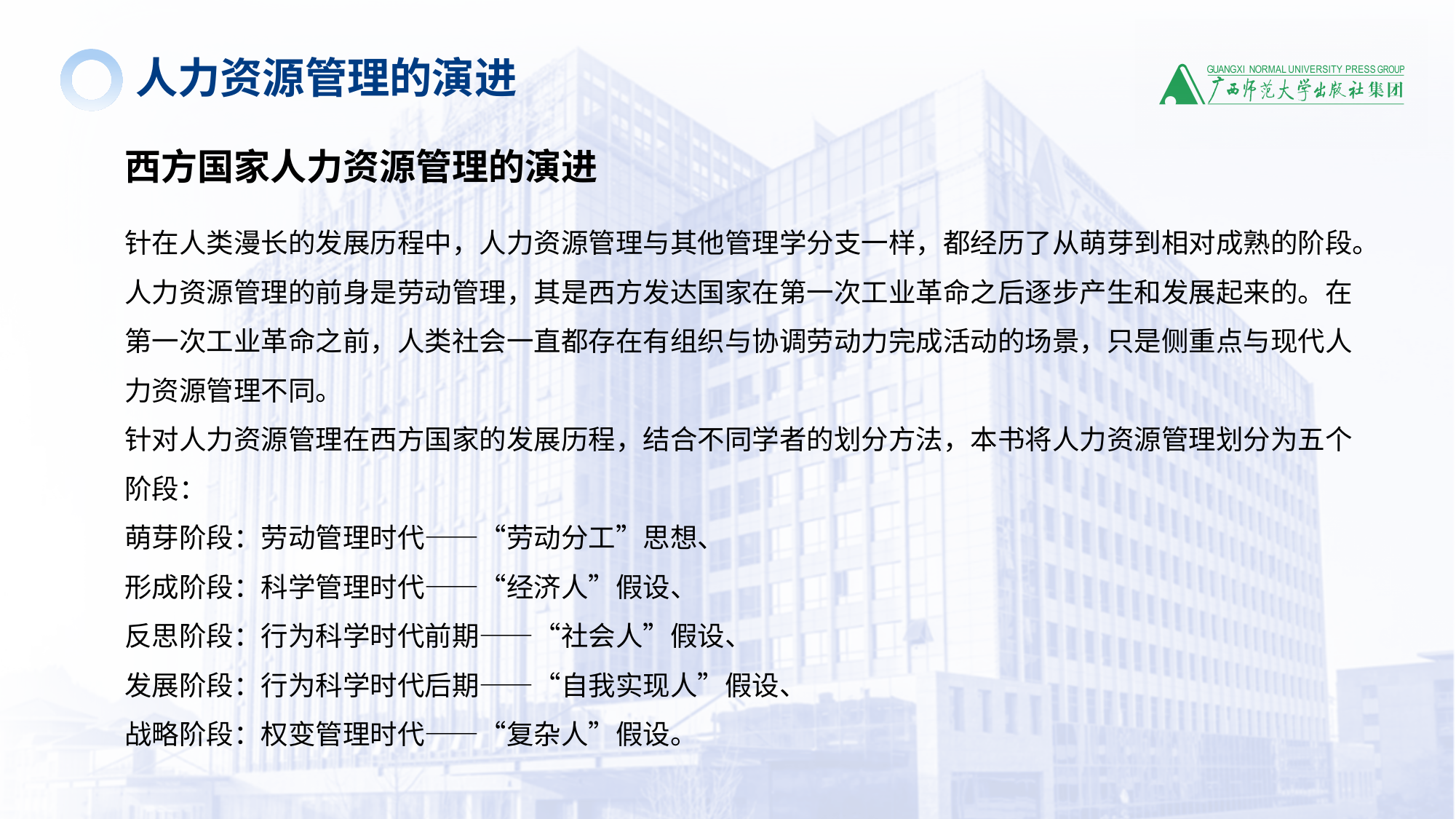

人力资源管理的演进

西方国家人力资源管理的演进
针在人类漫长的发展历程中，人力资源管理与其他管理学分支一样，都经历了从萌芽到相对成熟的阶段。人力资源管理的前身是劳动管理，其是西方发达国家在第一次工业革命之后逐步产生和发展起来的。在第一次工业革命之前，人类社会一直都存在有组织与协调劳动力完成活动的场景，只是侧重点与现代人力资源管理不同。
针对人力资源管理在西方国家的发展历程，结合不同学者的划分方法，本书将人力资源管理划分为五个阶段：
萌芽阶段：劳动管理时代——“劳动分工”思想、
形成阶段：科学管理时代——“经济人”假设、
反思阶段：行为科学时代前期——“社会人”假设、
发展阶段：行为科学时代后期——“自我实现人”假设、
战略阶段：权变管理时代——“复杂人”假设。